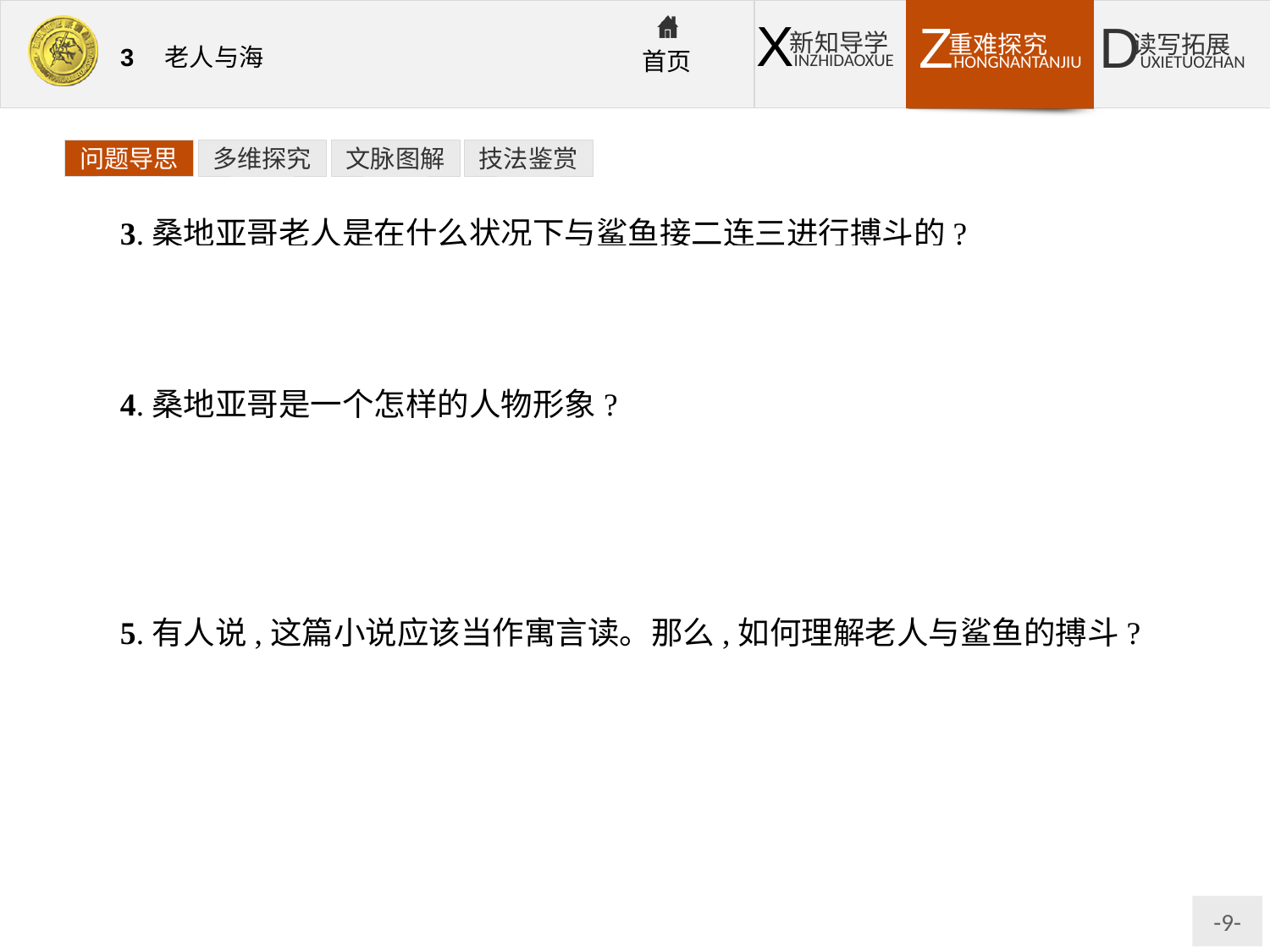

问题导思
多维探究
文脉图解
技法鉴赏
3.桑地亚哥老人是在什么状况下与鲨鱼接二连三进行搏斗的?
提示:年老体衰、精疲力竭、头昏眼花,右手受伤、左手抽筋,没有食物、缺乏武器、孤立无援。
4.桑地亚哥是一个怎样的人物形象?
提示:孤独、背运、贫穷、年老体衰,但是他乐观、自信、坚韧;忍着饥饿、疼痛、贫穷,竭尽全力,不屈不挠,顽强抗争;是一个面临厄运甚至绝境,永不屈服、永不放弃的硬汉子。
5.有人说,这篇小说应该当作寓言读。那么,如何理解老人与鲨鱼的搏斗?
提示:鲨鱼是“自然”的象征,是不幸、厄运、困境和挑战,具有巨大的力量;而人在自然面前是弱小的,却敢于挑战,永不屈服、永不言败。老人与鲨鱼的搏斗就是人类与自然、与困难的抗争。